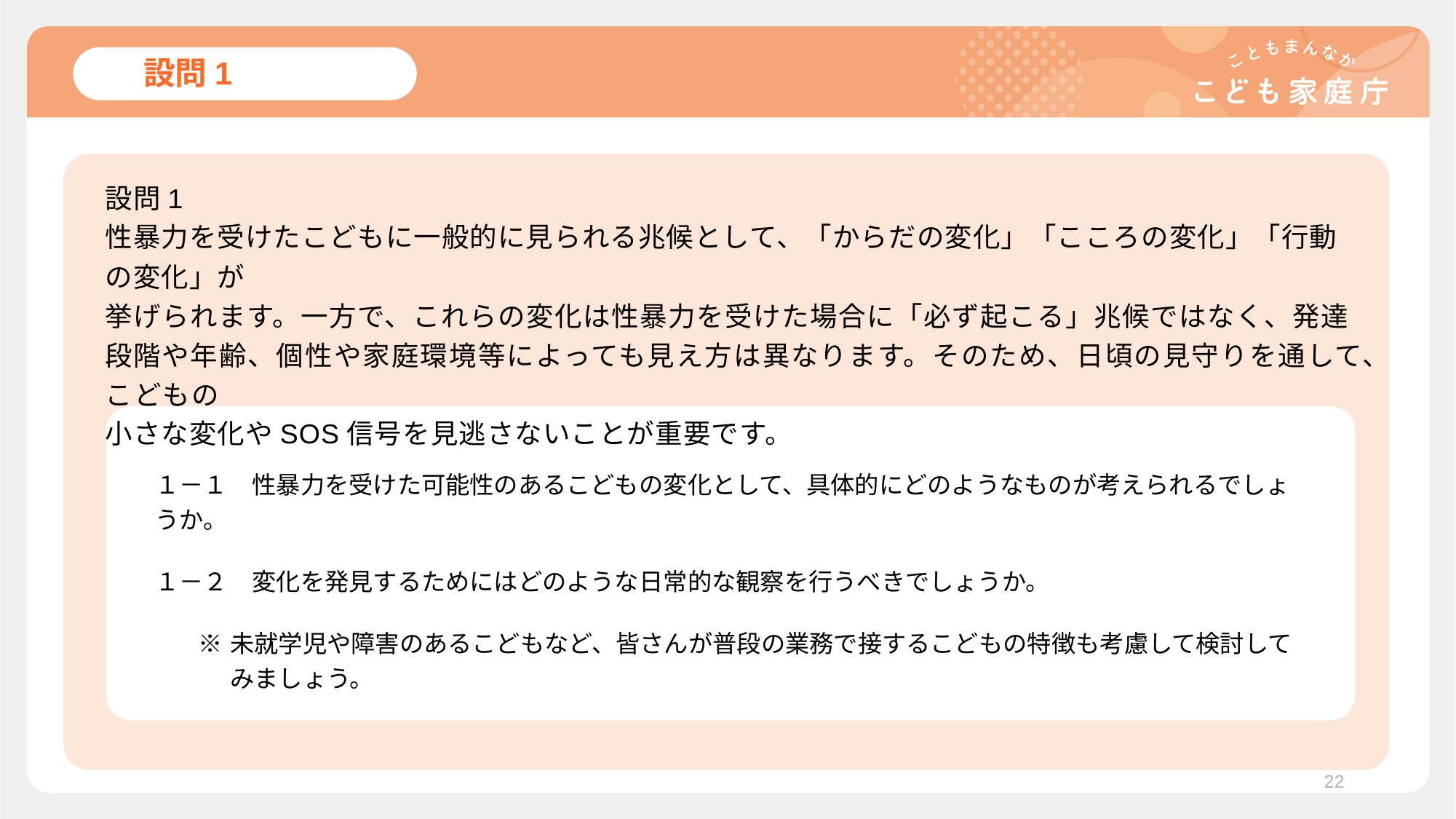

# 設問1

設問1
性暴力を受けたこどもに一般的に見られる兆候として、「からだの変化」「こころの変化」「行動の変化」が
挙げられます。一方で、これらの変化は性暴力を受けた場合に「必ず起こる」兆候ではなく、発達段階や年齢、個性や家庭環境等によっても見え方は異なります。そのため、日頃の見守りを通して、こどもの
小さな変化やSOS信号を見逃さないことが重要です。

１－１　性暴力を受けた可能性のあるこどもの変化として、具体的にどのようなものが考えられるでしょうか。
１－２　変化を発見するためにはどのような日常的な観察を行うべきでしょうか。
※	未就学児や障害のあるこどもなど、皆さんが普段の業務で接するこどもの特徴も考慮して検討して
みましょう。
22